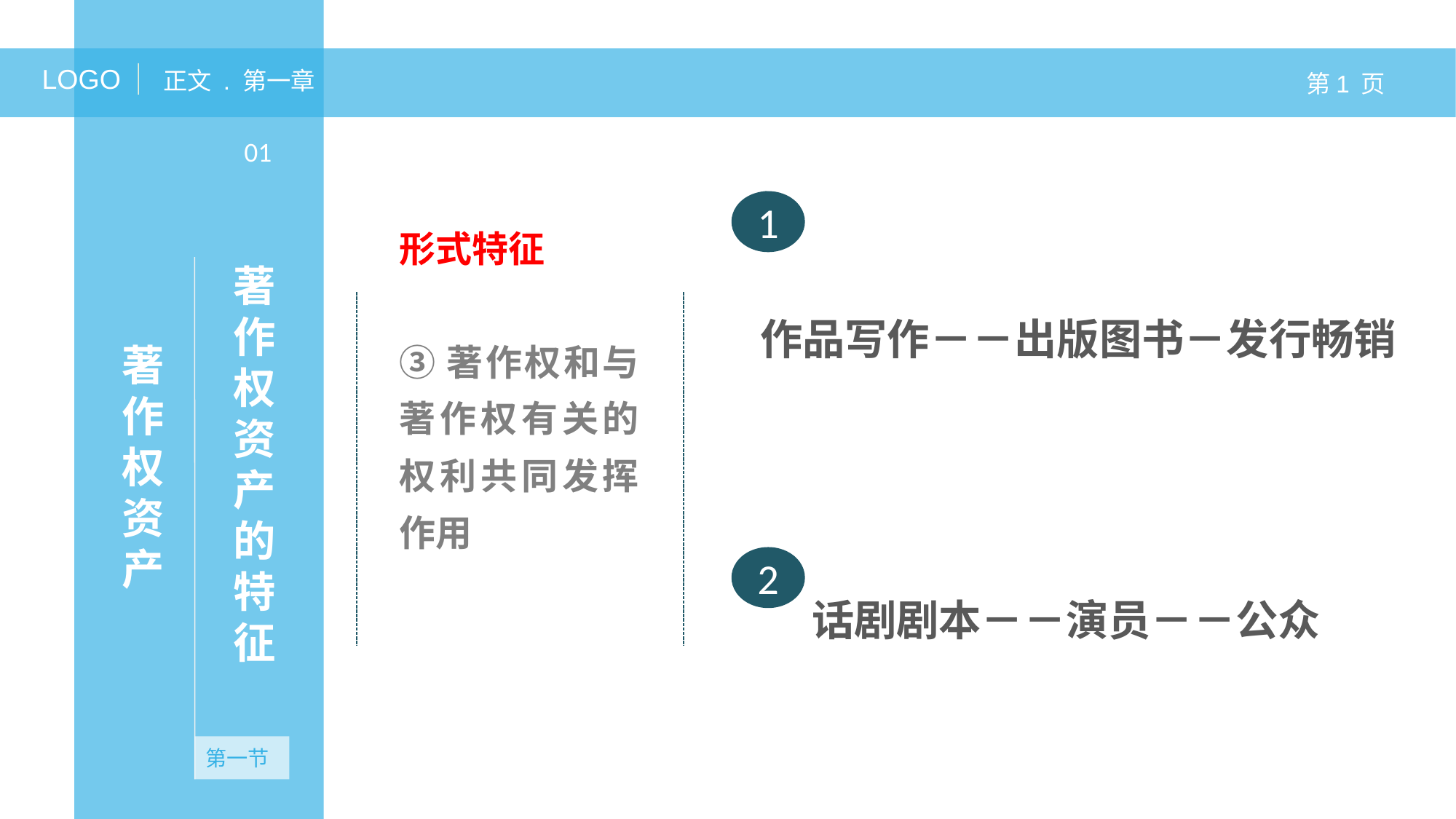

LOGO
正文 . 第一章

第1 页
01
1

形式特征

③著作权和与著作权有关的权利共同发挥作用
著作权资产的特征

作品写作－－出版图书－发行畅销
著作权资产

2
2
话剧剧本－－演员－－公众
第一节